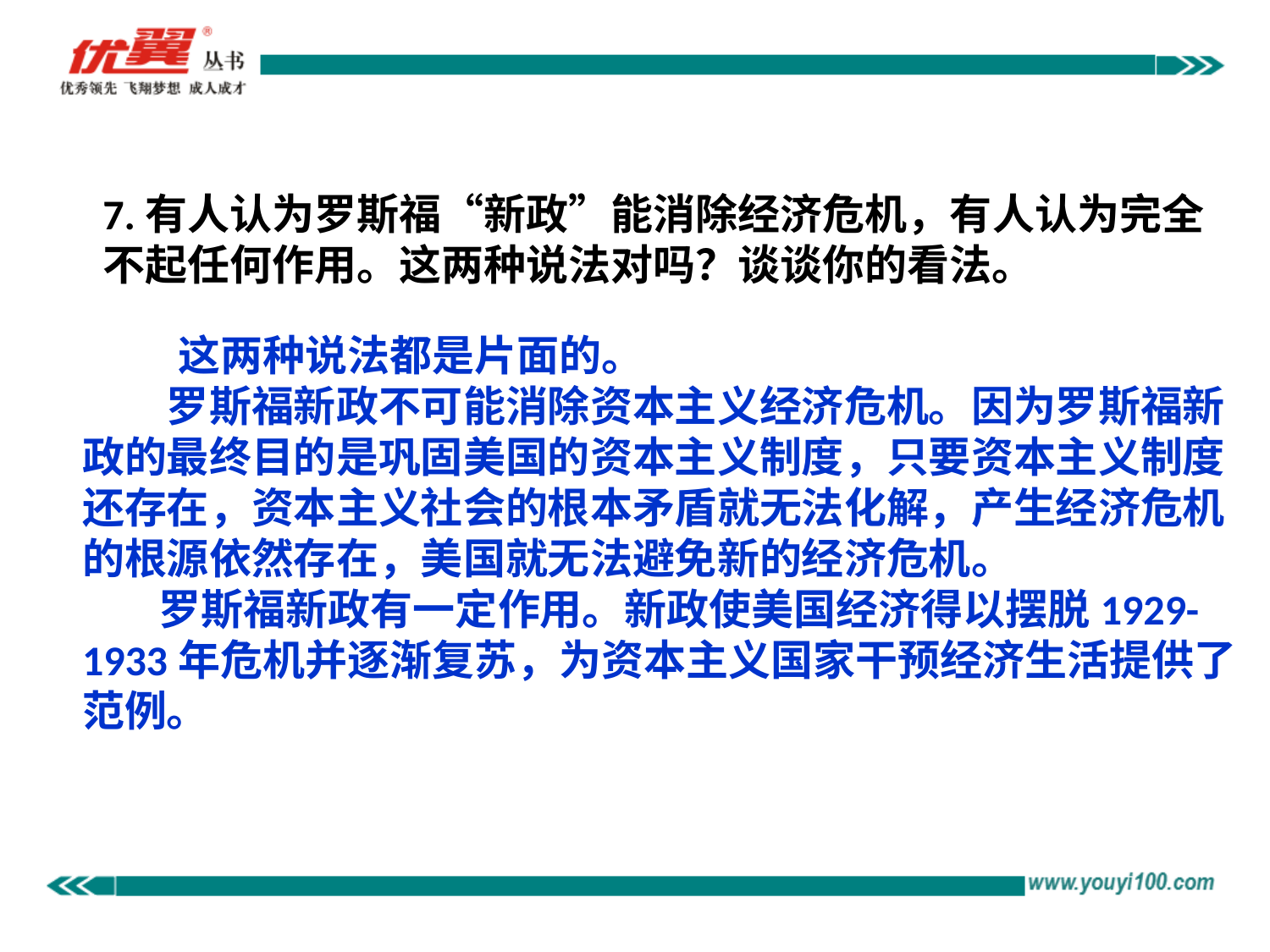

7.有人认为罗斯福“新政”能消除经济危机，有人认为完全不起任何作用。这两种说法对吗？谈谈你的看法。
         这两种说法都是片面的。
　　罗斯福新政不可能消除资本主义经济危机。因为罗斯福新政的最终目的是巩固美国的资本主义制度，只要资本主义制度还存在，资本主义社会的根本矛盾就无法化解，产生经济危机的根源依然存在，美国就无法避免新的经济危机。
       罗斯福新政有一定作用。新政使美国经济得以摆脱1929-1933年危机并逐渐复苏，为资本主义国家干预经济生活提供了范例。